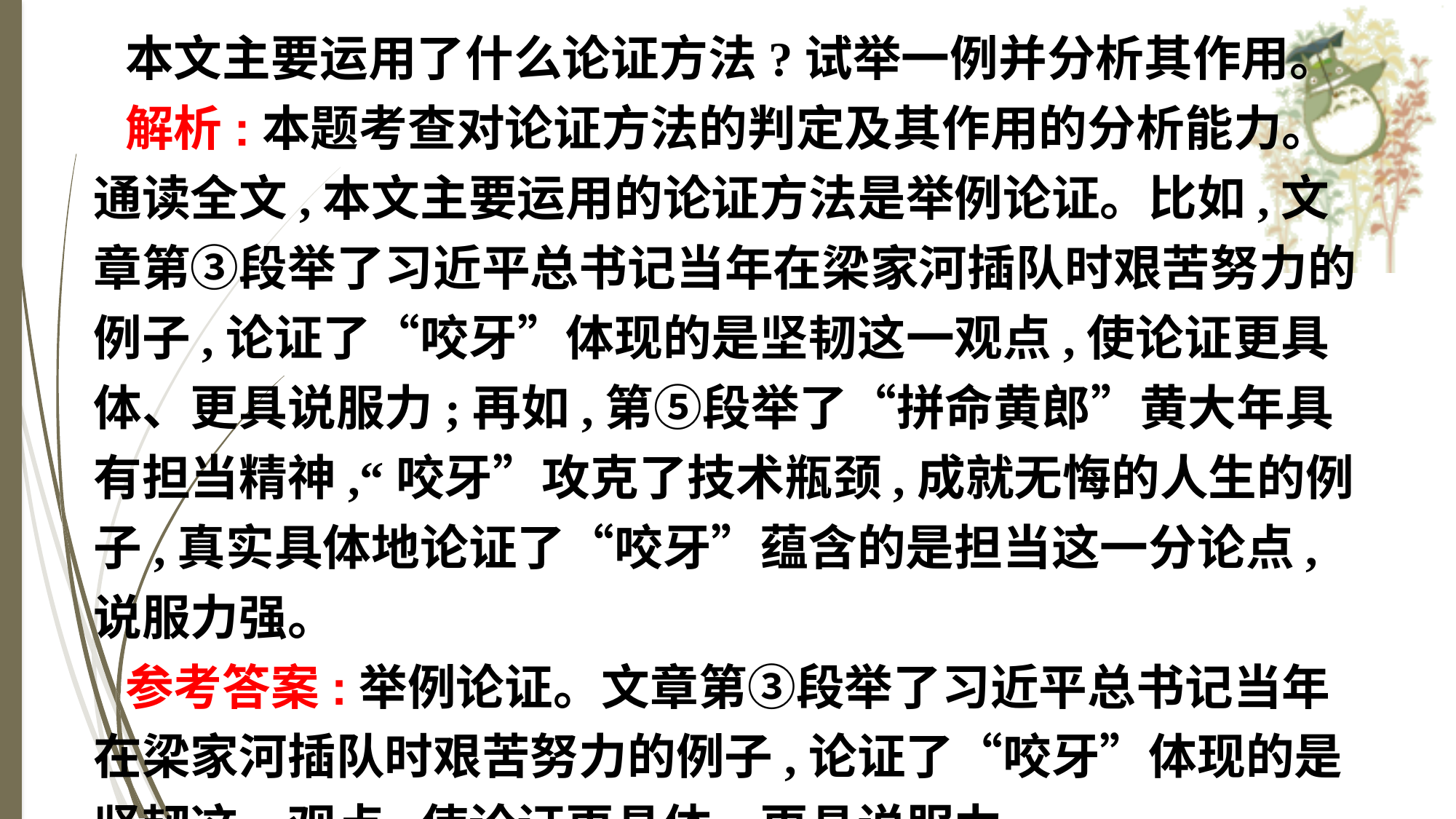

本文主要运用了什么论证方法?试举一例并分析其作用。
解析:本题考查对论证方法的判定及其作用的分析能力。通读全文,本文主要运用的论证方法是举例论证。比如,文章第③段举了习近平总书记当年在梁家河插队时艰苦努力的例子,论证了“咬牙”体现的是坚韧这一观点,使论证更具体、更具说服力;再如,第⑤段举了“拼命黄郎”黄大年具有担当精神,“咬牙”攻克了技术瓶颈,成就无悔的人生的例子,真实具体地论证了“咬牙”蕴含的是担当这一分论点,说服力强。
参考答案:举例论证。文章第③段举了习近平总书记当年在梁家河插队时艰苦努力的例子,论证了“咬牙”体现的是坚韧这一观点,使论证更具体、更具说服力。